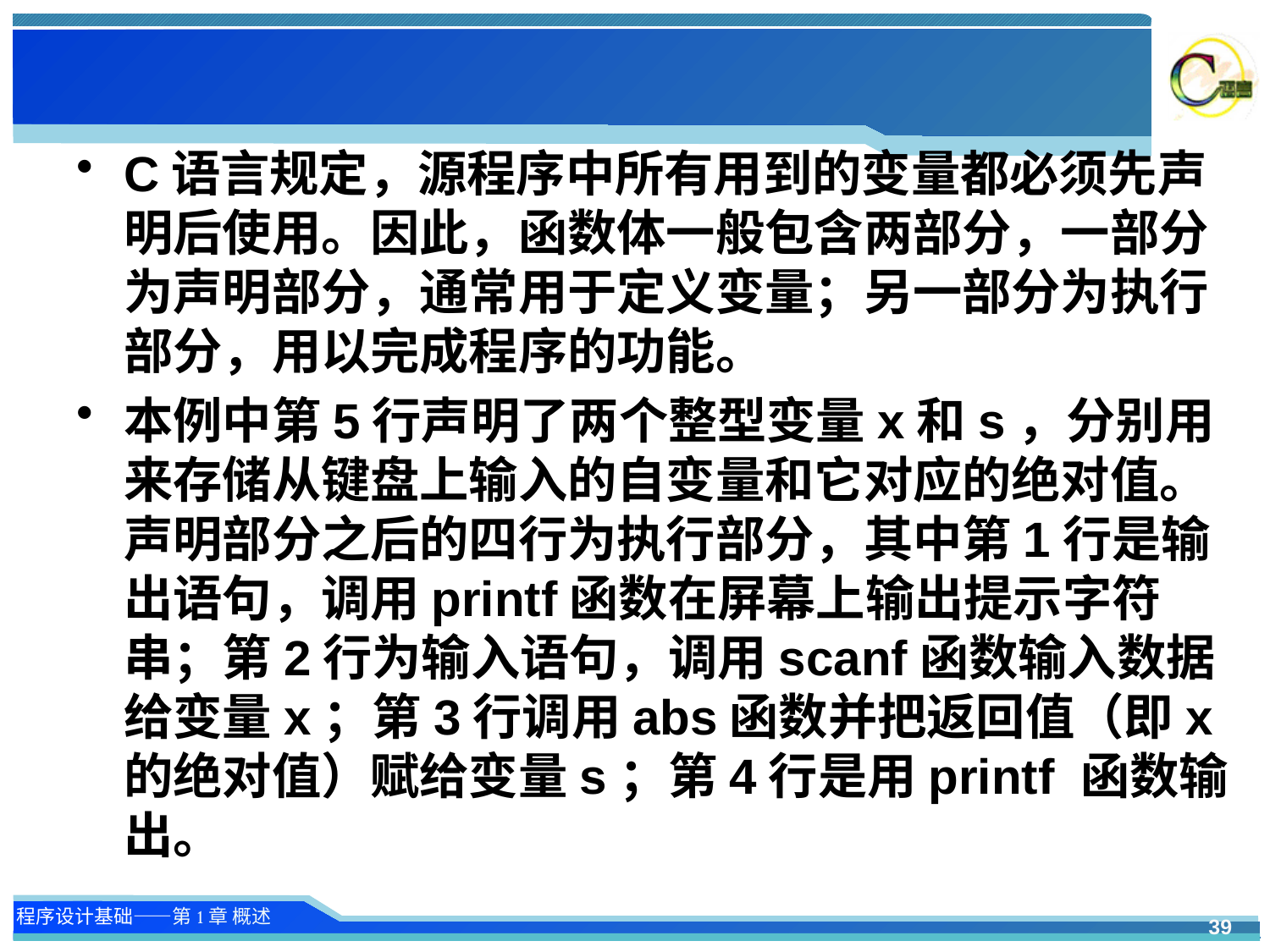

#
C语言规定，源程序中所有用到的变量都必须先声明后使用。因此，函数体一般包含两部分，一部分为声明部分，通常用于定义变量；另一部分为执行部分，用以完成程序的功能。
本例中第5行声明了两个整型变量x和s，分别用来存储从键盘上输入的自变量和它对应的绝对值。声明部分之后的四行为执行部分，其中第1行是输出语句，调用printf函数在屏幕上输出提示字符串；第2行为输入语句，调用scanf函数输入数据给变量x；第3行调用abs函数并把返回值（即x的绝对值）赋给变量s；第4行是用printf 函数输出。
39